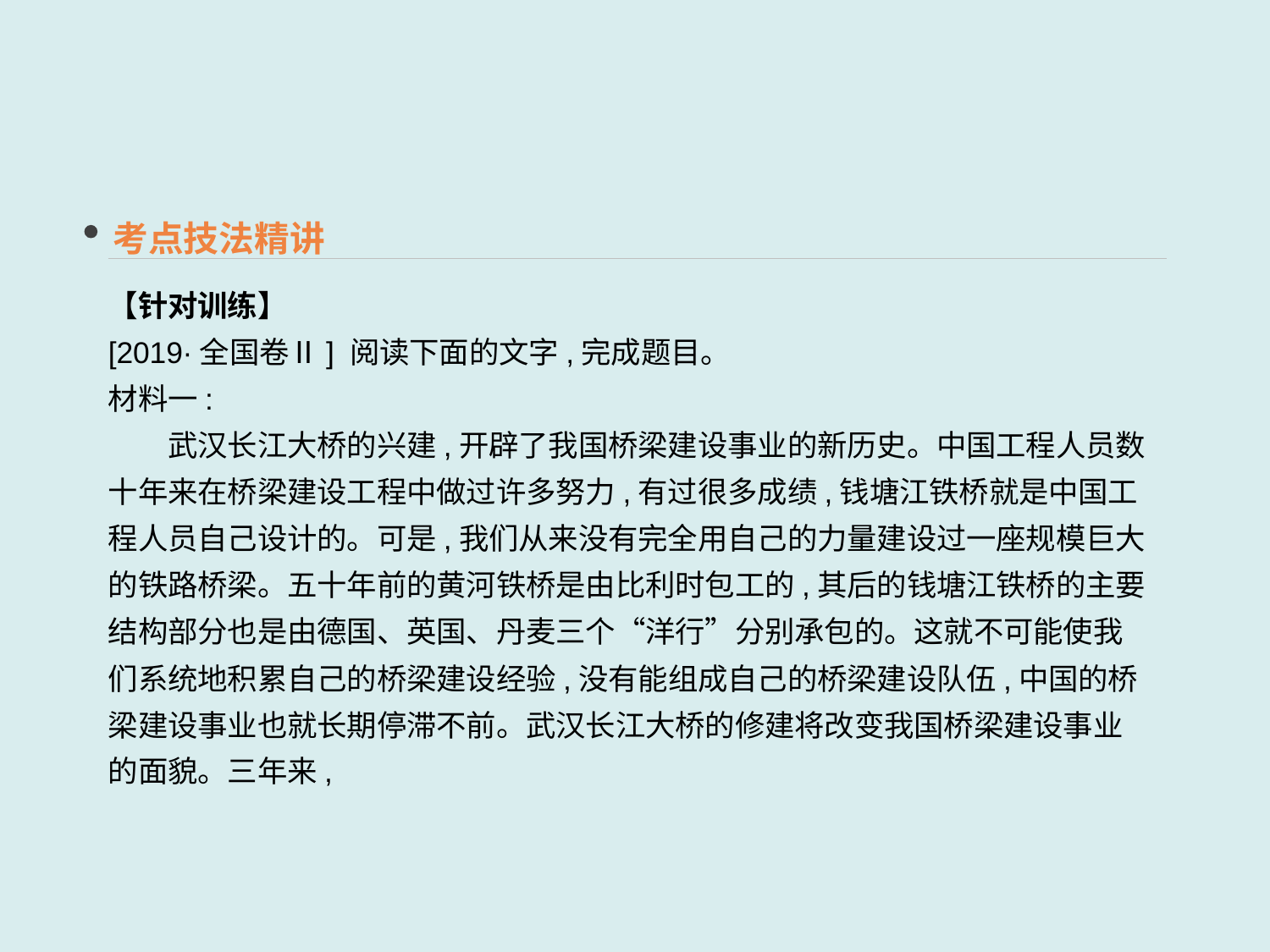

考点技法精讲

【针对训练】
[2019·全国卷Ⅱ] 阅读下面的文字,完成题目。
材料一:
　　武汉长江大桥的兴建,开辟了我国桥梁建设事业的新历史。中国工程人员数十年来在桥梁建设工程中做过许多努力,有过很多成绩,钱塘江铁桥就是中国工程人员自己设计的。可是,我们从来没有完全用自己的力量建设过一座规模巨大的铁路桥梁。五十年前的黄河铁桥是由比利时包工的,其后的钱塘江铁桥的主要结构部分也是由德国、英国、丹麦三个“洋行”分别承包的。这就不可能使我们系统地积累自己的桥梁建设经验,没有能组成自己的桥梁建设队伍,中国的桥梁建设事业也就长期停滞不前。武汉长江大桥的修建将改变我国桥梁建设事业的面貌。三年来,